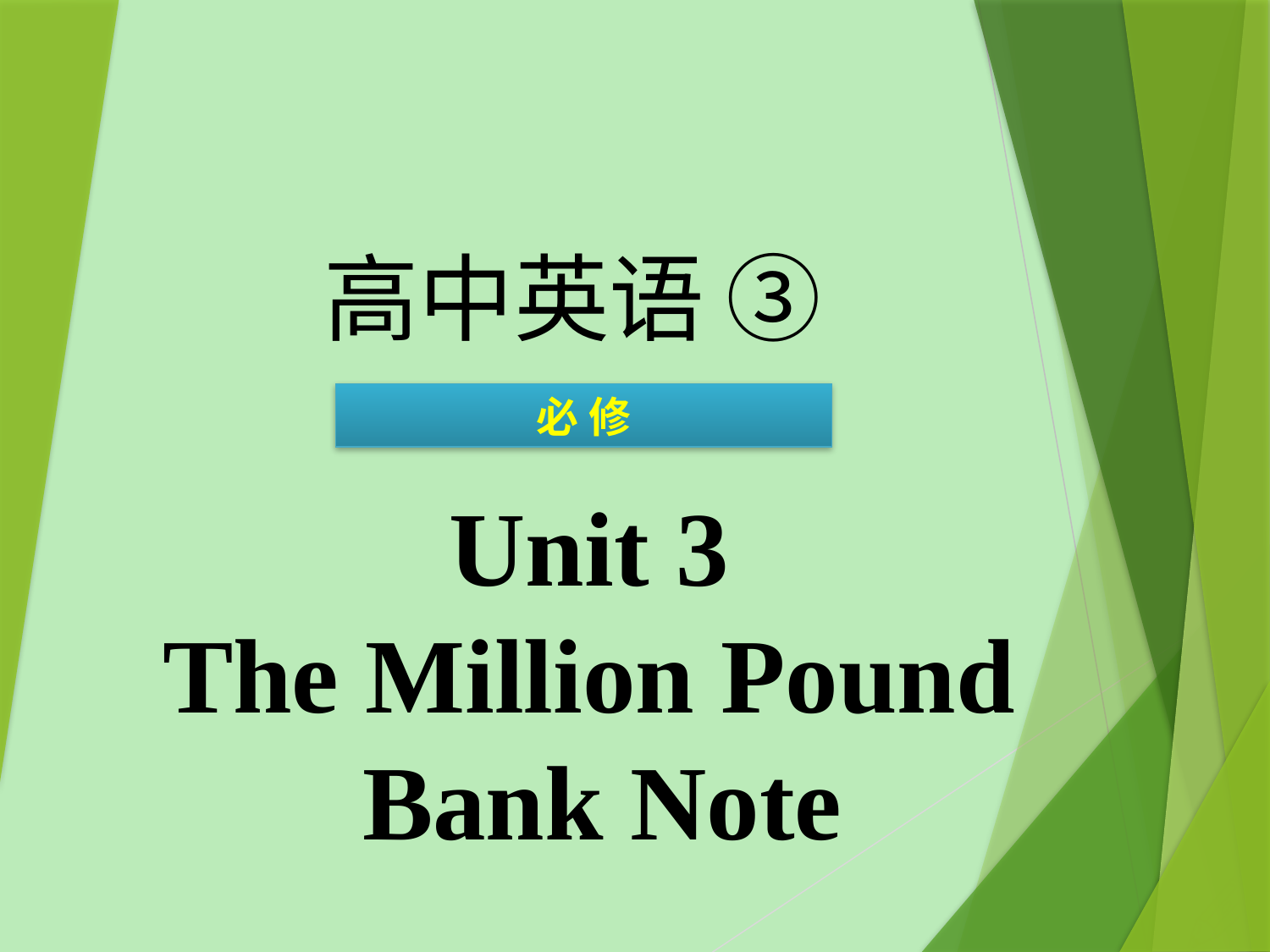

高中英语 ③
必 修
Unit 3
The Million Pound
Bank Note